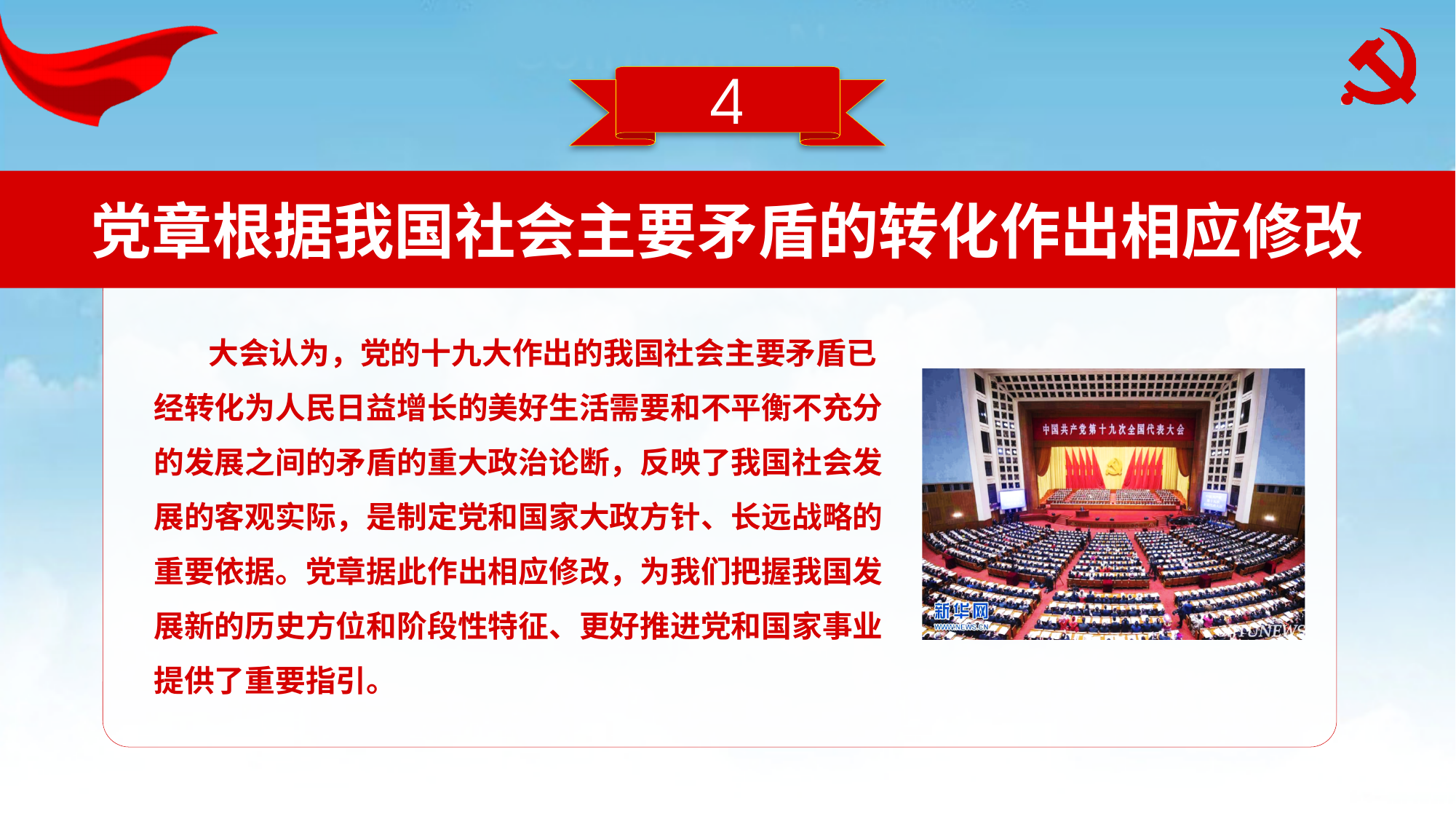

4
党章根据我国社会主要矛盾的转化作出相应修改

大会认为，党的十九大作出的我国社会主要矛盾已经转化为人民日益增长的美好生活需要和不平衡不充分的发展之间的矛盾的重大政治论断，反映了我国社会发展的客观实际，是制定党和国家大政方针、长远战略的重要依据。党章据此作出相应修改，为我们把握我国发展新的历史方位和阶段性特征、更好推进党和国家事业提供了重要指引。

.